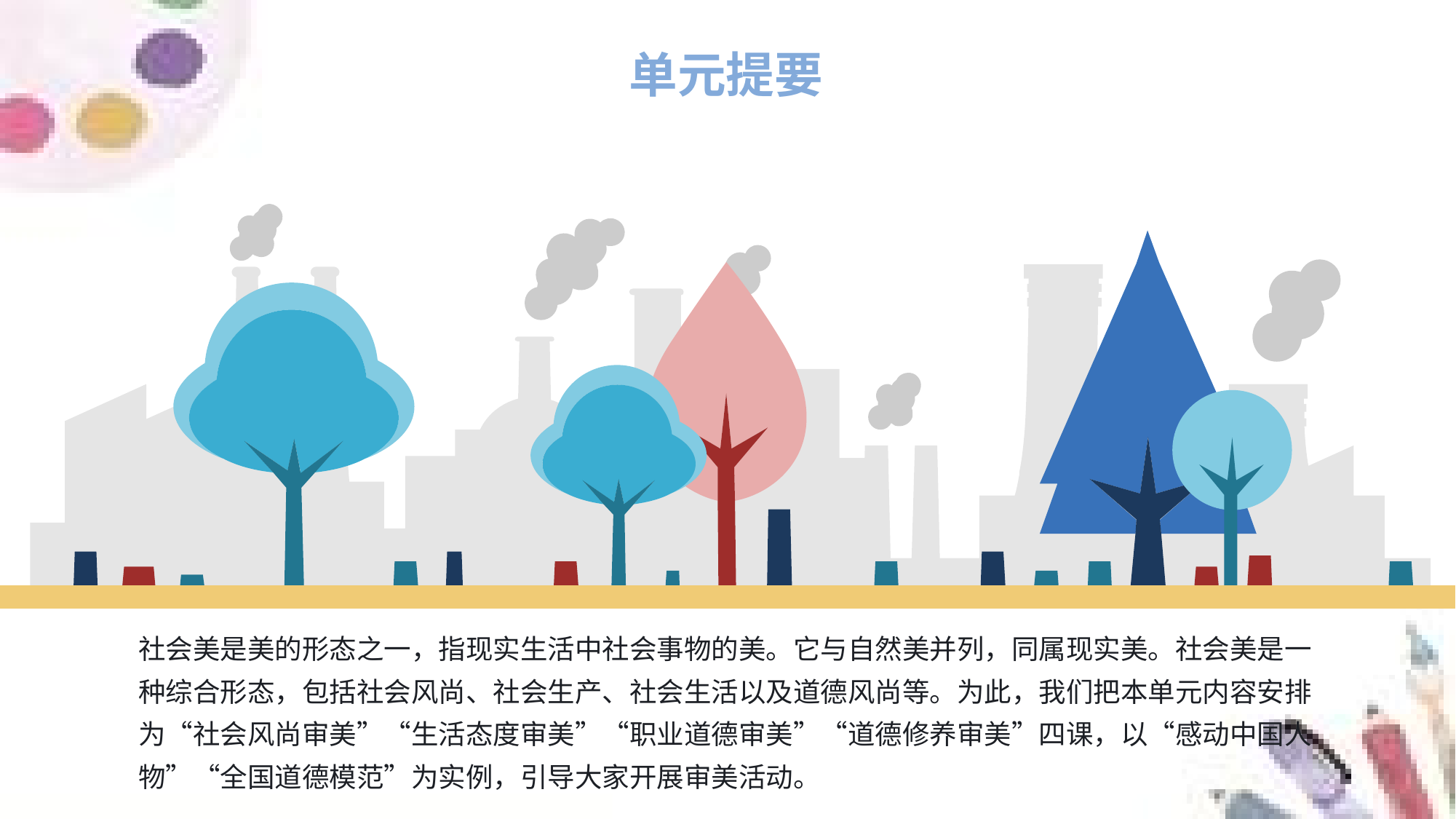

单元提要

社会美是美的形态之一，指现实生活中社会事物的美。它与自然美并列，同属现实美。社会美是一种综合形态，包括社会风尚、社会生产、社会生活以及道德风尚等。为此，我们把本单元内容安排为“社会风尚审美”“生活态度审美”“职业道德审美”“道德修养审美”四课，以“感动中国人物”“全国道德模范”为实例，引导大家开展审美活动。